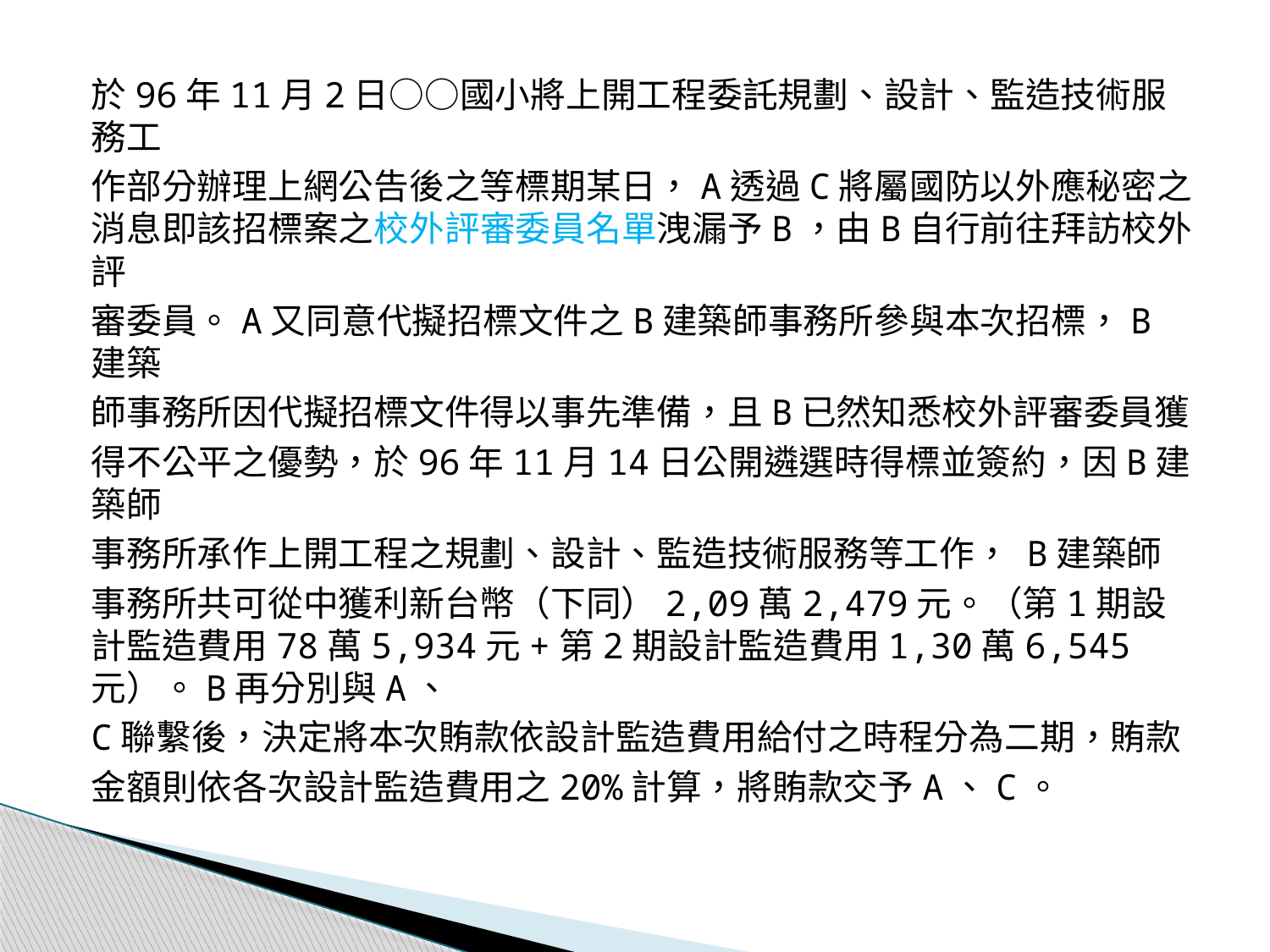

於96年11月2日○○國小將上開工程委託規劃、設計、監造技術服務工
作部分辦理上網公告後之等標期某日，A透過C將屬國防以外應秘密之消息即該招標案之校外評審委員名單洩漏予B，由B自行前往拜訪校外評
審委員。A又同意代擬招標文件之B建築師事務所參與本次招標，B建築
師事務所因代擬招標文件得以事先準備，且B已然知悉校外評審委員獲
得不公平之優勢，於96年11月14日公開遴選時得標並簽約，因B建築師
事務所承作上開工程之規劃、設計、監造技術服務等工作， B建築師
事務所共可從中獲利新台幣（下同）2,09萬2,479元。（第1期設計監造費用78萬5,934元+第2期設計監造費用1,30萬6,545元）。B再分別與A、
C聯繫後，決定將本次賄款依設計監造費用給付之時程分為二期，賄款
金額則依各次設計監造費用之20%計算，將賄款交予A、C。